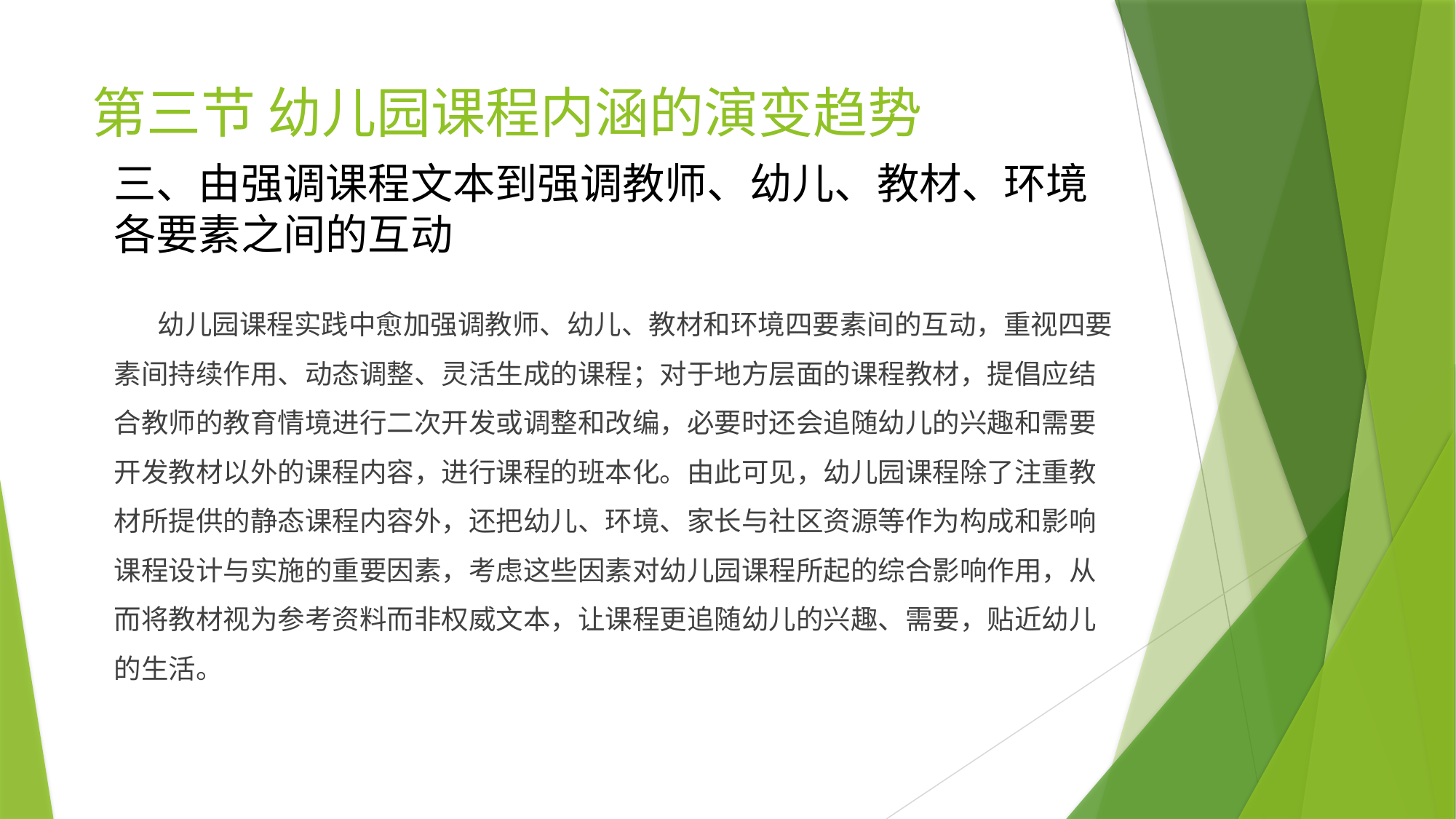

# 第三节 幼儿园课程内涵的演变趋势
三、由强调课程文本到强调教师、幼儿、教材、环境各要素之间的互动
      幼儿园课程实践中愈加强调教师、幼儿、教材和环境四要素间的互动，重视四要素间持续作用、动态调整、灵活生成的课程；对于地方层面的课程教材，提倡应结合教师的教育情境进行二次开发或调整和改编，必要时还会追随幼儿的兴趣和需要开发教材以外的课程内容，进行课程的班本化。由此可见，幼儿园课程除了注重教材所提供的静态课程内容外，还把幼儿、环境、家长与社区资源等作为构成和影响课程设计与实施的重要因素，考虑这些因素对幼儿园课程所起的综合影响作用，从而将教材视为参考资料而非权威文本，让课程更追随幼儿的兴趣、需要，贴近幼儿的生活。